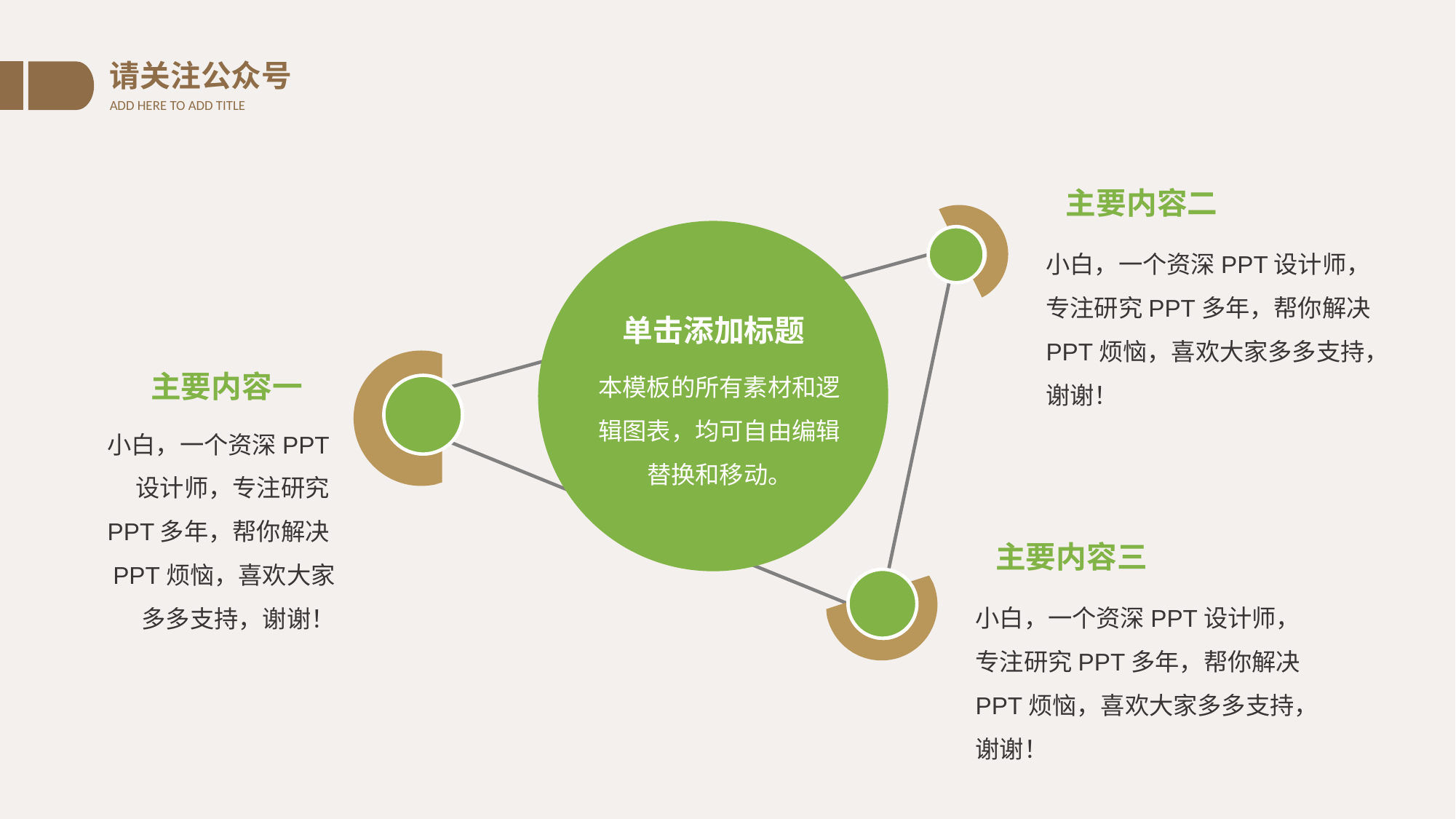

请关注公众号

ADD HERE TO ADD TITLE
主要内容二

小白，一个资深PPT设计师，专注研究PPT多年，帮你解决PPT烦恼，喜欢大家多多支持，谢谢！
单击添加标题

本模板的所有素材和逻辑图表，均可自由编辑替换和移动。
主要内容一

小白，一个资深PPT设计师，专注研究PPT多年，帮你解决PPT烦恼，喜欢大家多多支持，谢谢！
主要内容三

小白，一个资深PPT设计师，专注研究PPT多年，帮你解决PPT烦恼，喜欢大家多多支持，谢谢！